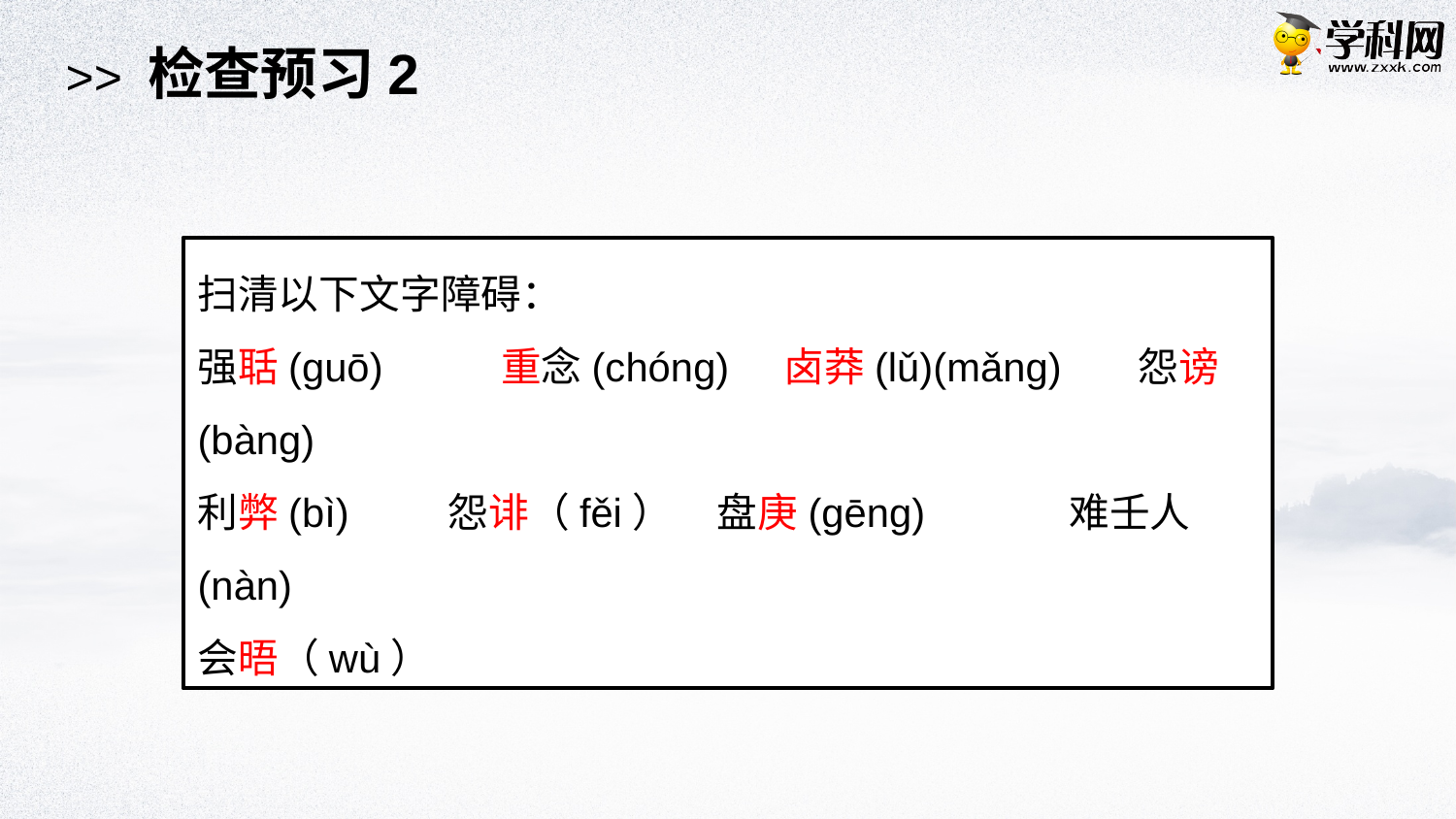

>> 检查预习2
扫清以下文字障碍：
强聒(guō)　　   重念(chóng)    卤莽(lǔ)(mǎng)      怨谤(bàng)
利弊(bì)        怨诽（fěi）     盘庚(gēng)            难壬人(nàn)
会晤（wù）